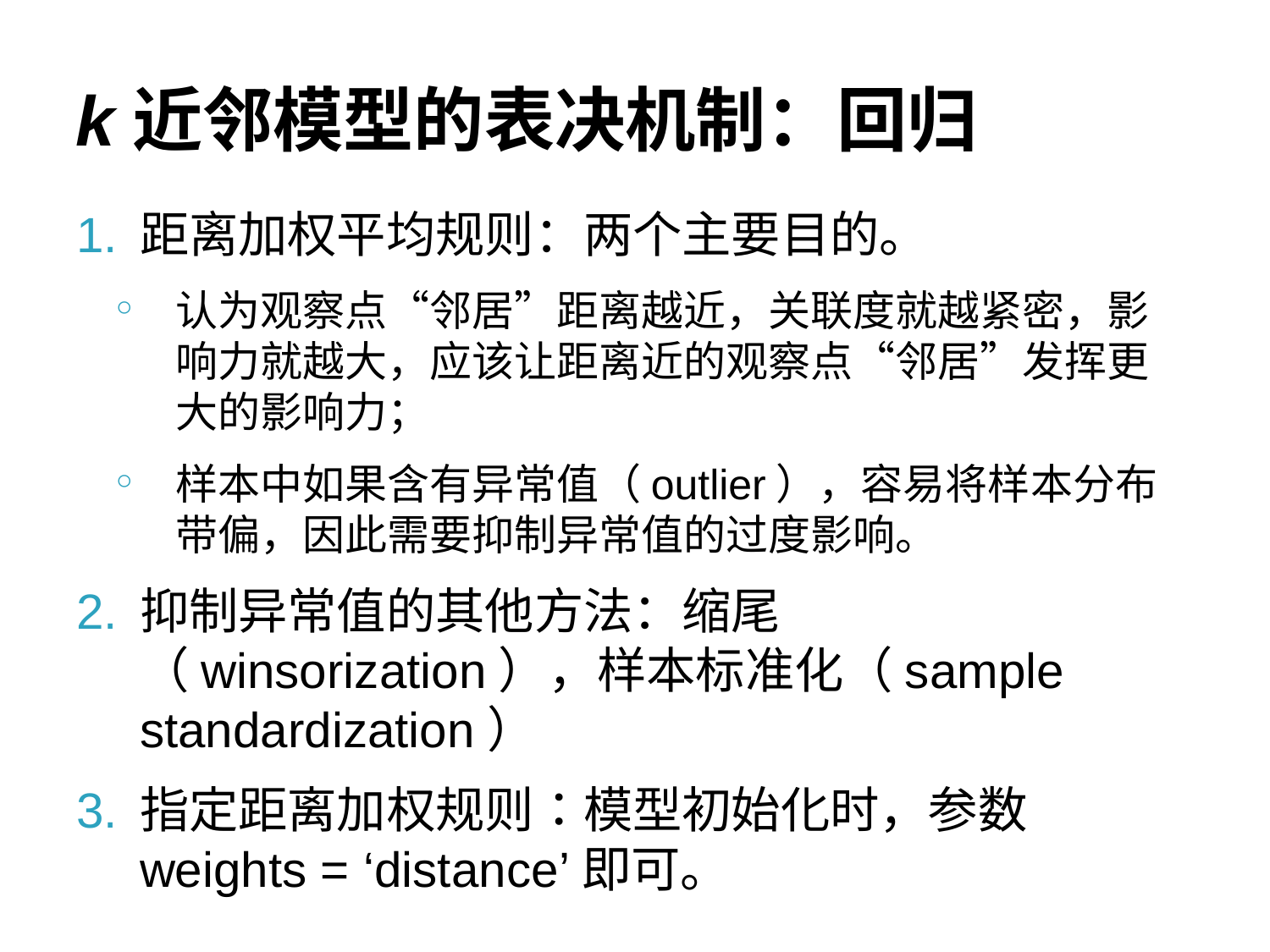

# k近邻模型的表决机制：回归
距离加权平均规则：两个主要目的。
认为观察点“邻居”距离越近，关联度就越紧密，影响力就越大，应该让距离近的观察点“邻居”发挥更大的影响力；
样本中如果含有异常值（outlier），容易将样本分布带偏，因此需要抑制异常值的过度影响。
抑制异常值的其他方法：缩尾（winsorization），样本标准化（sample standardization）
指定距离加权规则：模型初始化时，参数weights = ‘distance’即可。